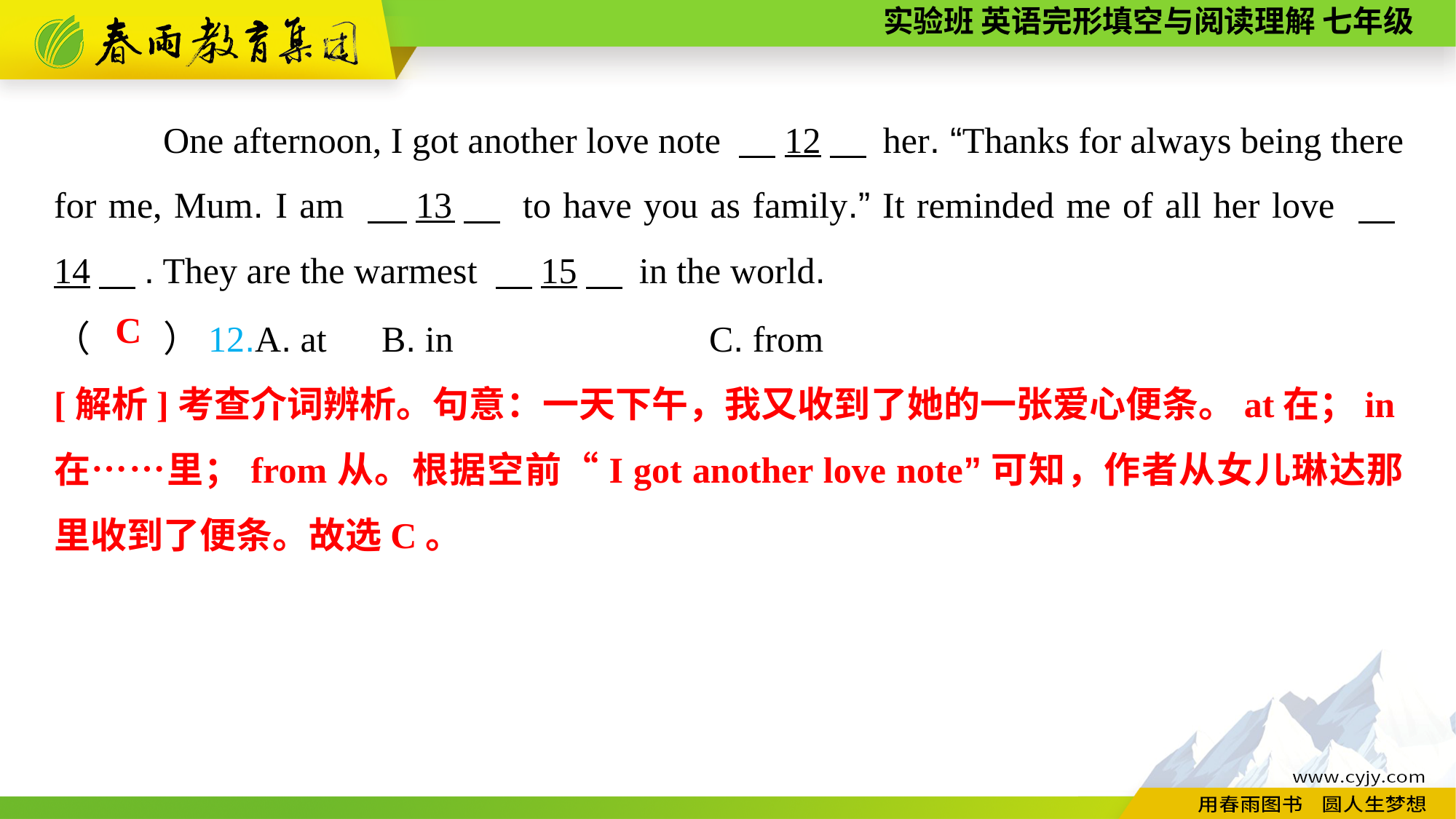

One afternoon, I got another love note 　12　 her. “Thanks for always being there for me, Mum. I am 　13　 to have you as family.” It reminded me of all her love 　14　. They are the warmest 　15　 in the world.
（　　）12.A. at	B. in			C. from
C
[解析]考查介词辨析。句意：一天下午，我又收到了她的一张爱心便条。at在；in在……里；from从。根据空前“I got another love note”可知，作者从女儿琳达那里收到了便条。故选C。